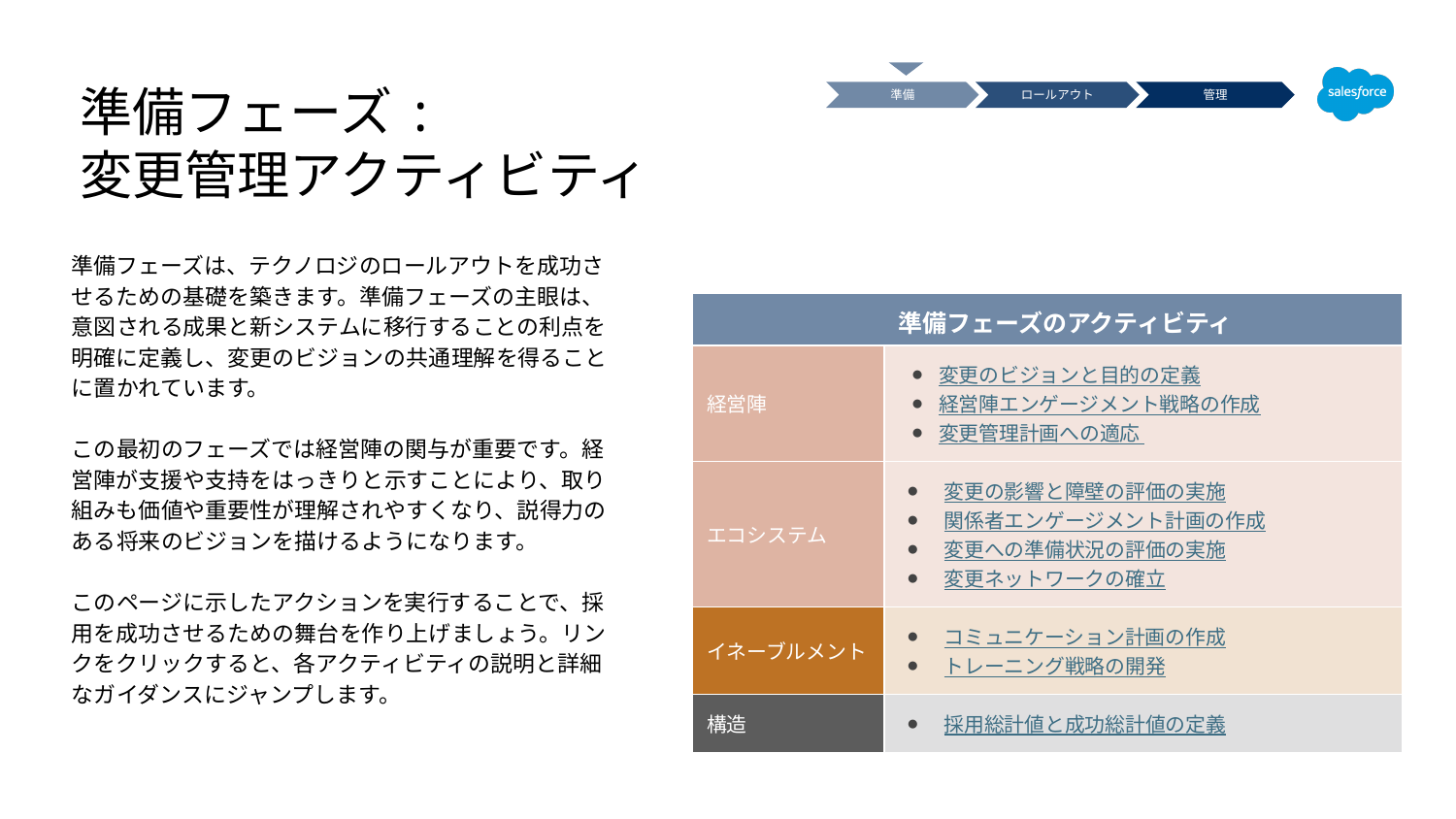

準備フェーズ:
変更管理アクティビティ

準備
ロールアウト
管理
準備フェーズは、テクノロジのロールアウトを成功させるための基礎を築きます。準備フェーズの主眼は、意図される成果と新システムに移行することの利点を明確に定義し、変更のビジョンの共通理解を得ることに置かれています。

この最初のフェーズでは経営陣の関与が重要です。経営陣が支援や支持をはっきりと示すことにより、取り組みも価値や重要性が理解されやすくなり、説得力のある将来のビジョンを描けるようになります。

このページに示したアクションを実行することで、採用を成功させるための舞台を作り上げましょう。リンクをクリックすると、各アクティビティの説明と詳細なガイダンスにジャンプします。
| 準備フェーズのアクティビティ |  |
| --- | --- |
| 経営陣 | 変更のビジョンと目的の定義 経営陣エンゲージメント戦略の作成 変更管理計画への適応 |
| エコシステム | 変更の影響と障壁の評価の実施 関係者エンゲージメント計画の作成 変更への準備状況の評価の実施 変更ネットワークの確立 |
| イネーブルメント | コミュニケーション計画の作成 トレーニング戦略の開発 |
| 構造 | 採用総計値と成功総計値の定義 |